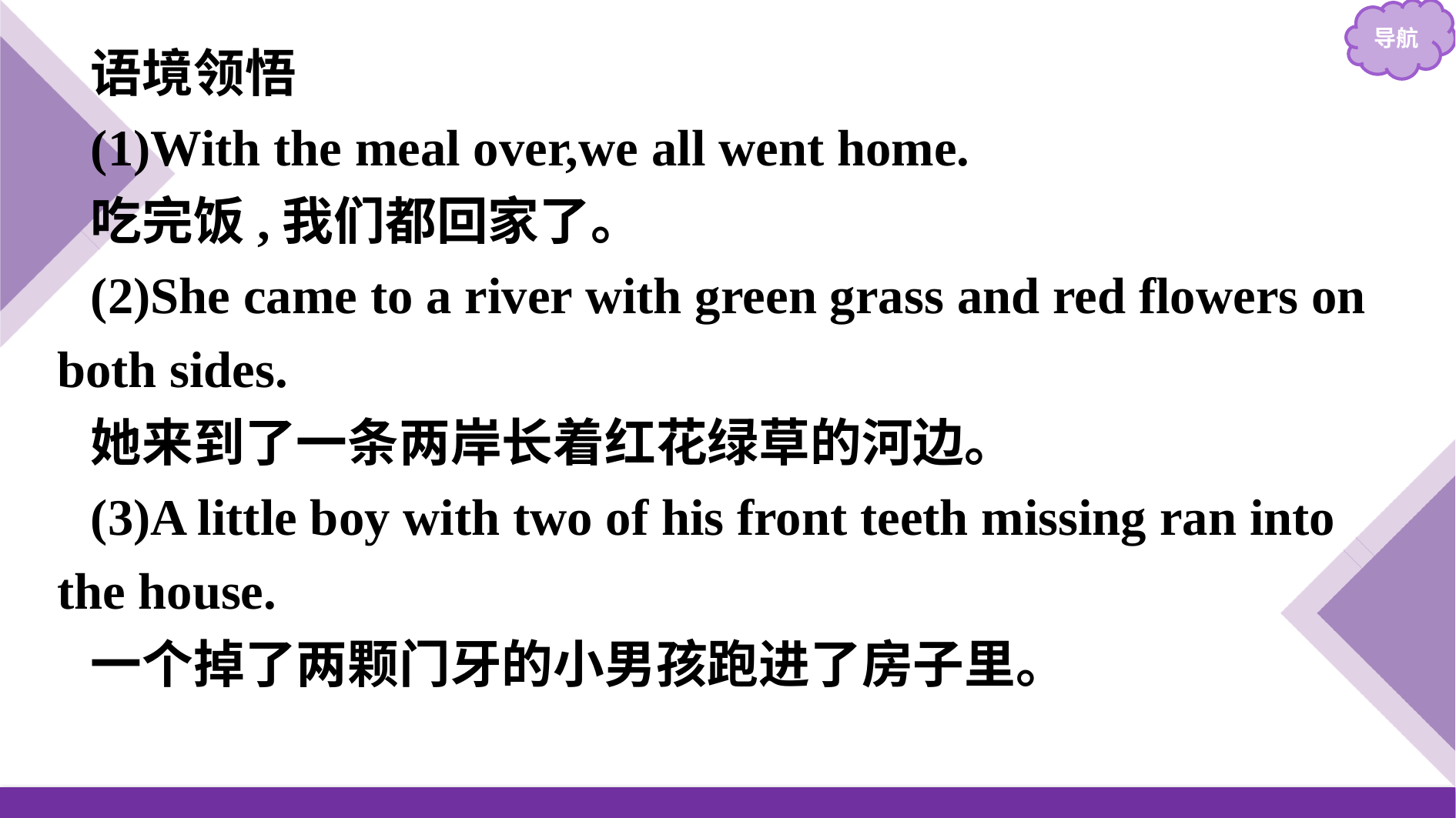

语境领悟
(1)With the meal over,we all went home.
吃完饭,我们都回家了。
(2)She came to a river with green grass and red flowers on both sides.
她来到了一条两岸长着红花绿草的河边。
(3)A little boy with two of his front teeth missing ran into the house.
一个掉了两颗门牙的小男孩跑进了房子里。